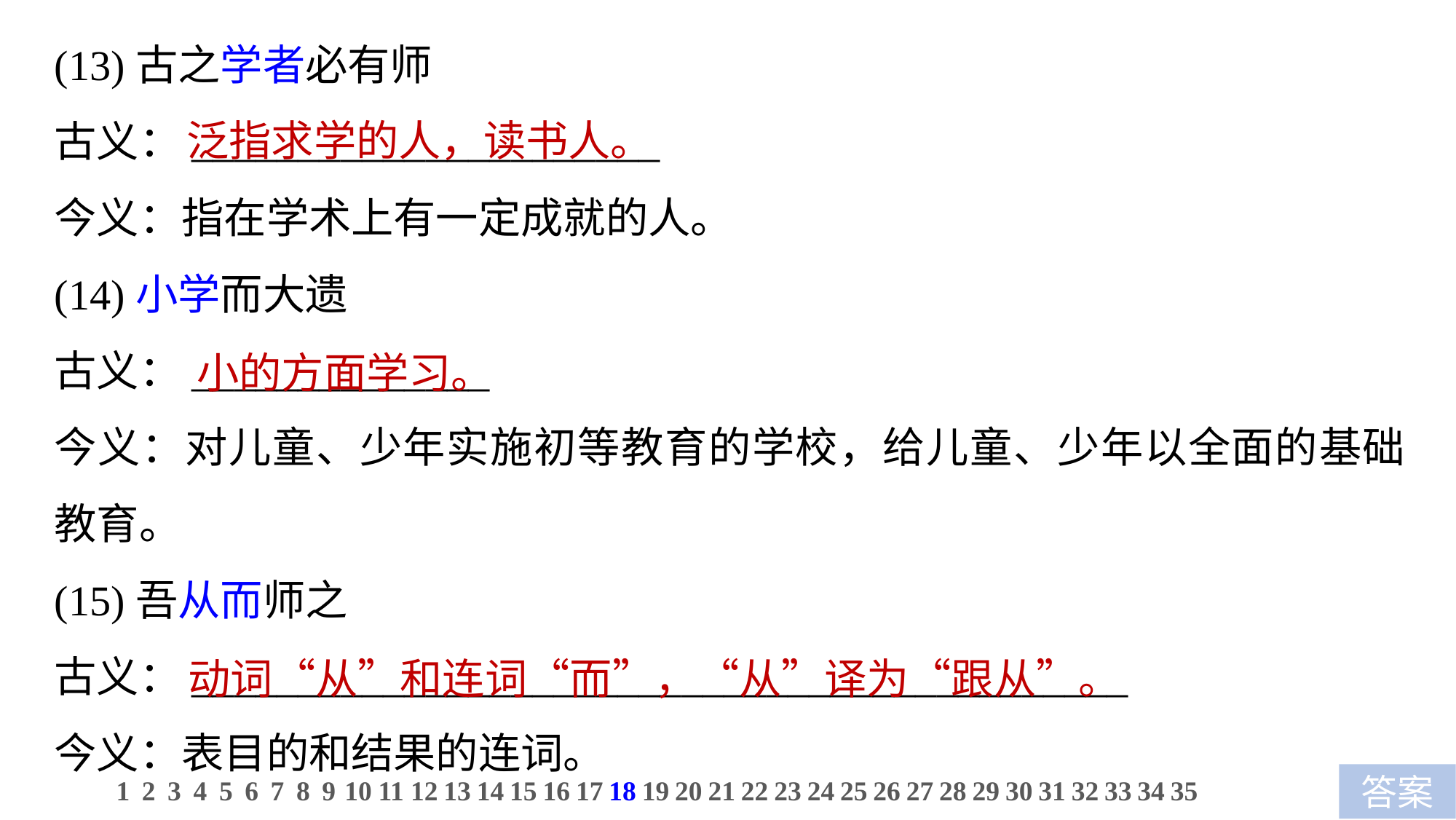

(13)古之学者必有师
古义：______________________
今义：指在学术上有一定成就的人。
(14)小学而大遗
古义：______________
今义：对儿童、少年实施初等教育的学校，给儿童、少年以全面的基础教育。
(15)吾从而师之
古义：____________________________________________
今义：表目的和结果的连词。
泛指求学的人，读书人。
小的方面学习。
动词“从”和连词“而”，“从”译为“跟从”。
1
2
3
4
5
6
7
8
9
10
11
12
13
14
15
16
17
18
19
20
21
22
23
24
25
26
27
28
29
30
31
32
33
34
35
答案